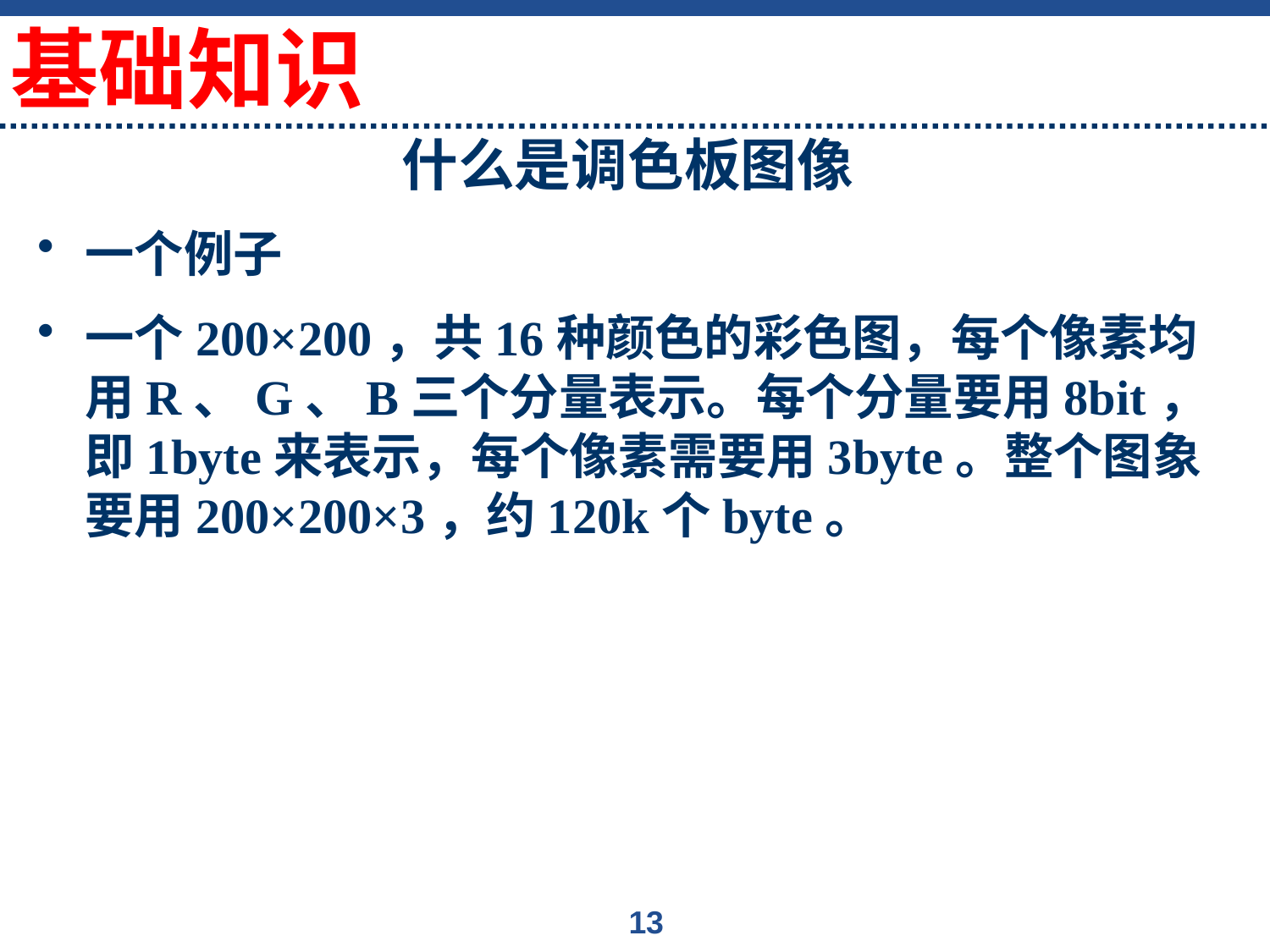

基础知识
# 什么是调色板图像
一个例子
一个200×200，共16种颜色的彩色图，每个像素均用R、G、B三个分量表示。每个分量要用8bit，即1byte来表示，每个像素需要用3byte。整个图象要用200×200×3，约120k个byte。

13